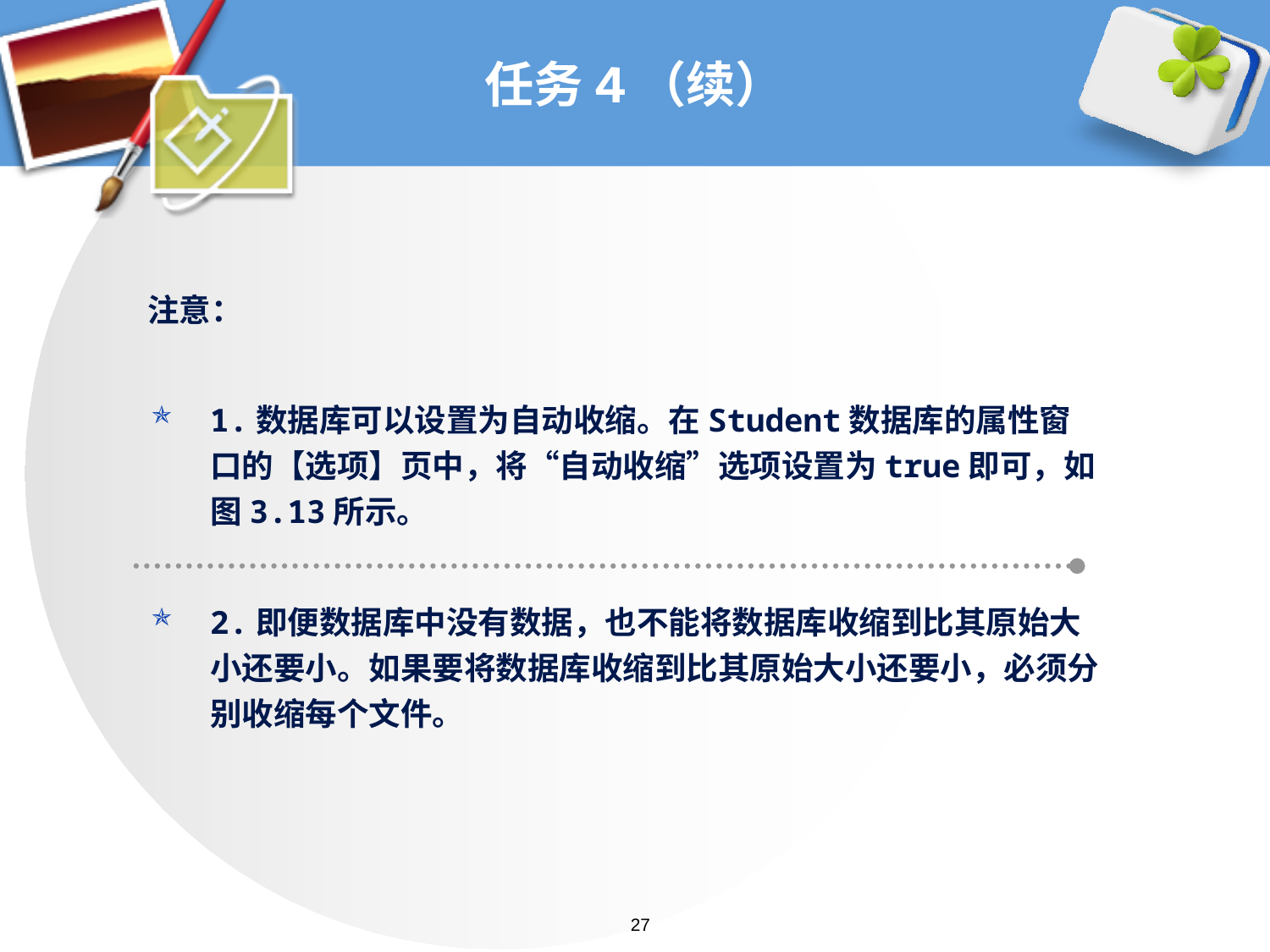

# 任务4（续）
注意：

1.数据库可以设置为自动收缩。在Student数据库的属性窗口的【选项】页中，将“自动收缩”选项设置为true即可，如图3.13所示。

2.即便数据库中没有数据，也不能将数据库收缩到比其原始大小还要小。如果要将数据库收缩到比其原始大小还要小，必须分别收缩每个文件。

27